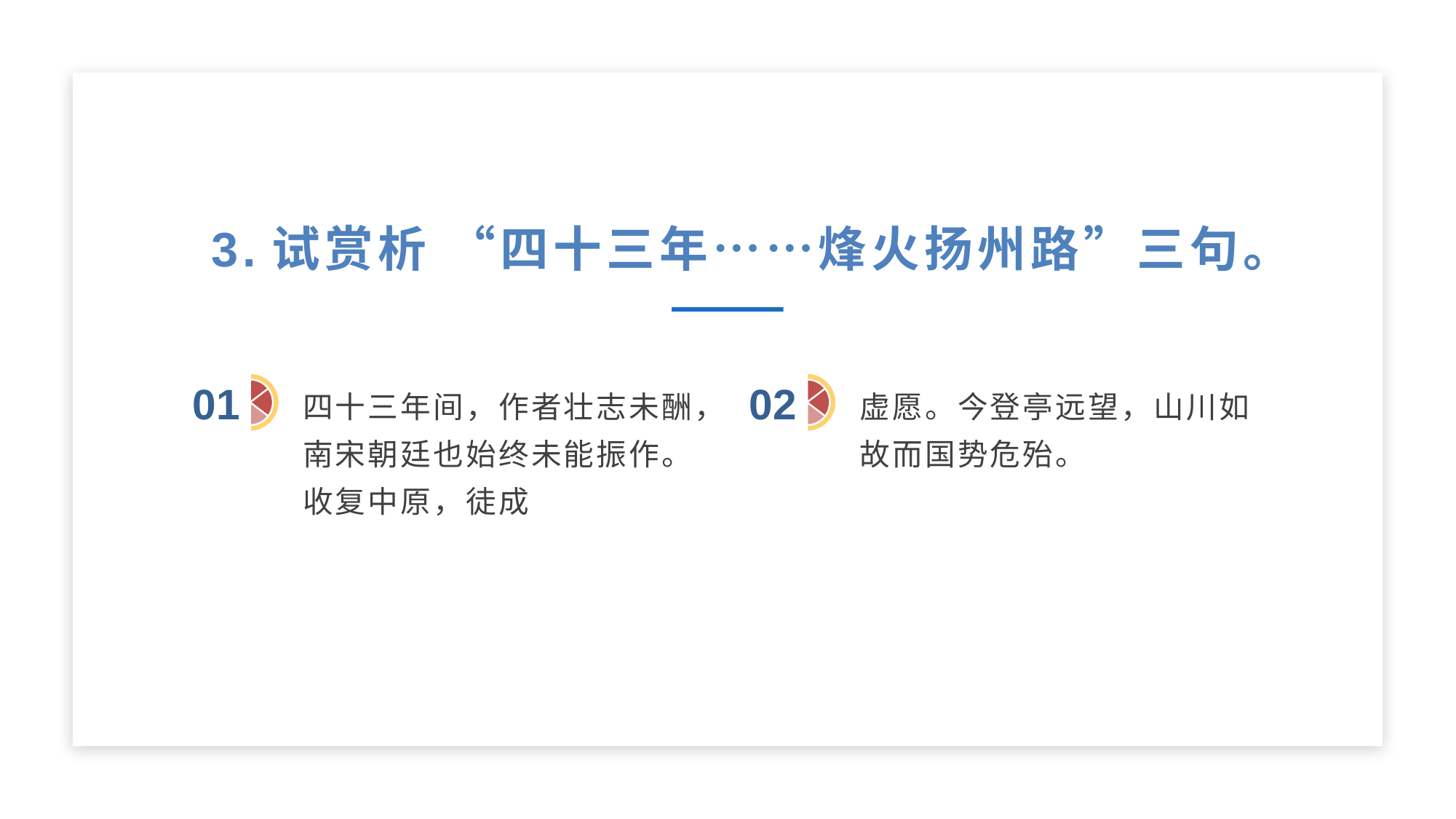

3.试赏析 “四十三年……烽火扬州路”三句。

01
四十三年间，作者壮志未酬，南宋朝廷也始终未能振作。收复中原，徒成
02
虚愿。今登亭远望，山川如故而国势危殆。